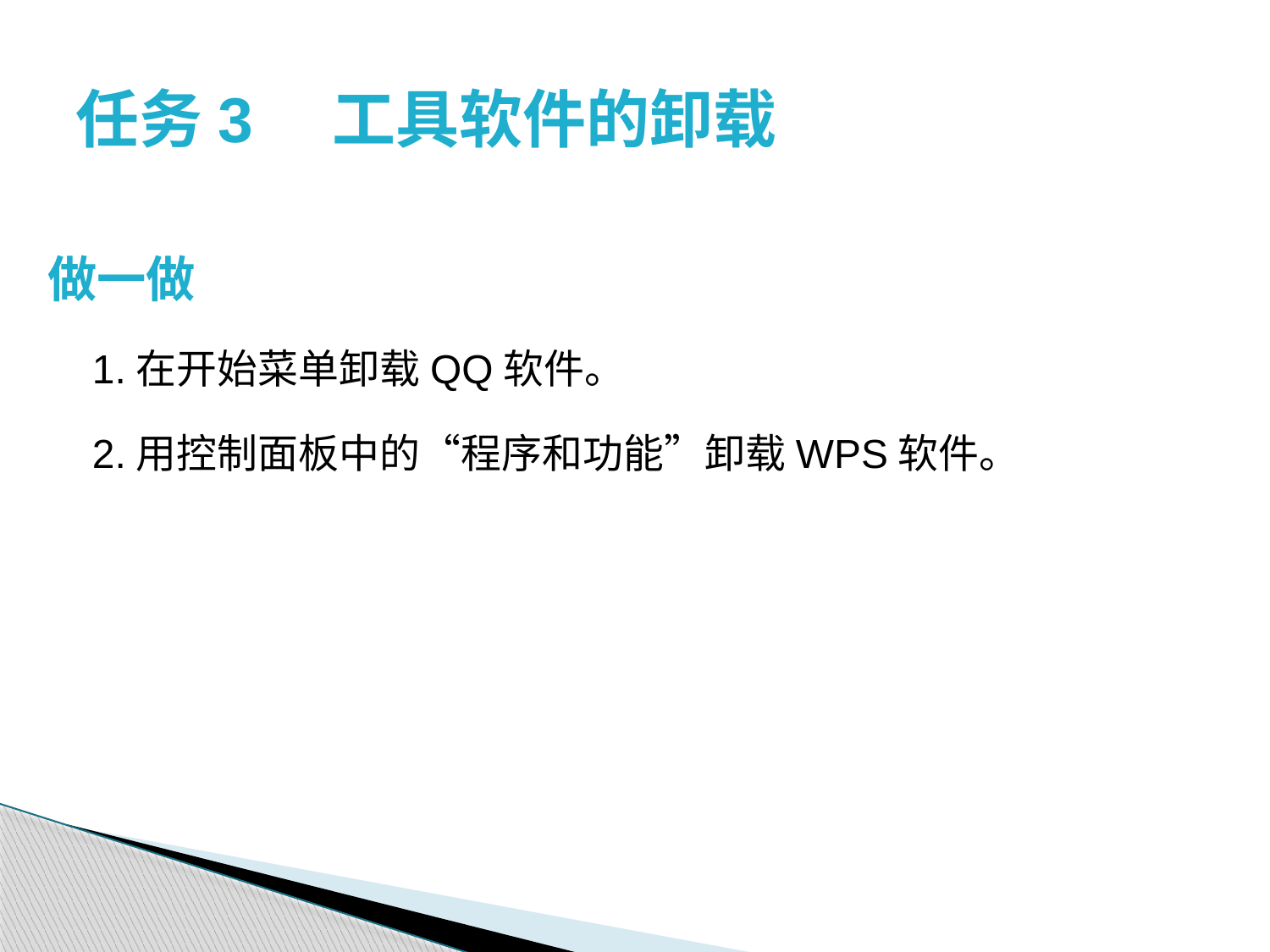

# 任务3　工具软件的卸载
做一做
    1.在开始菜单卸载QQ软件。
    2.用控制面板中的“程序和功能”卸载WPS软件。